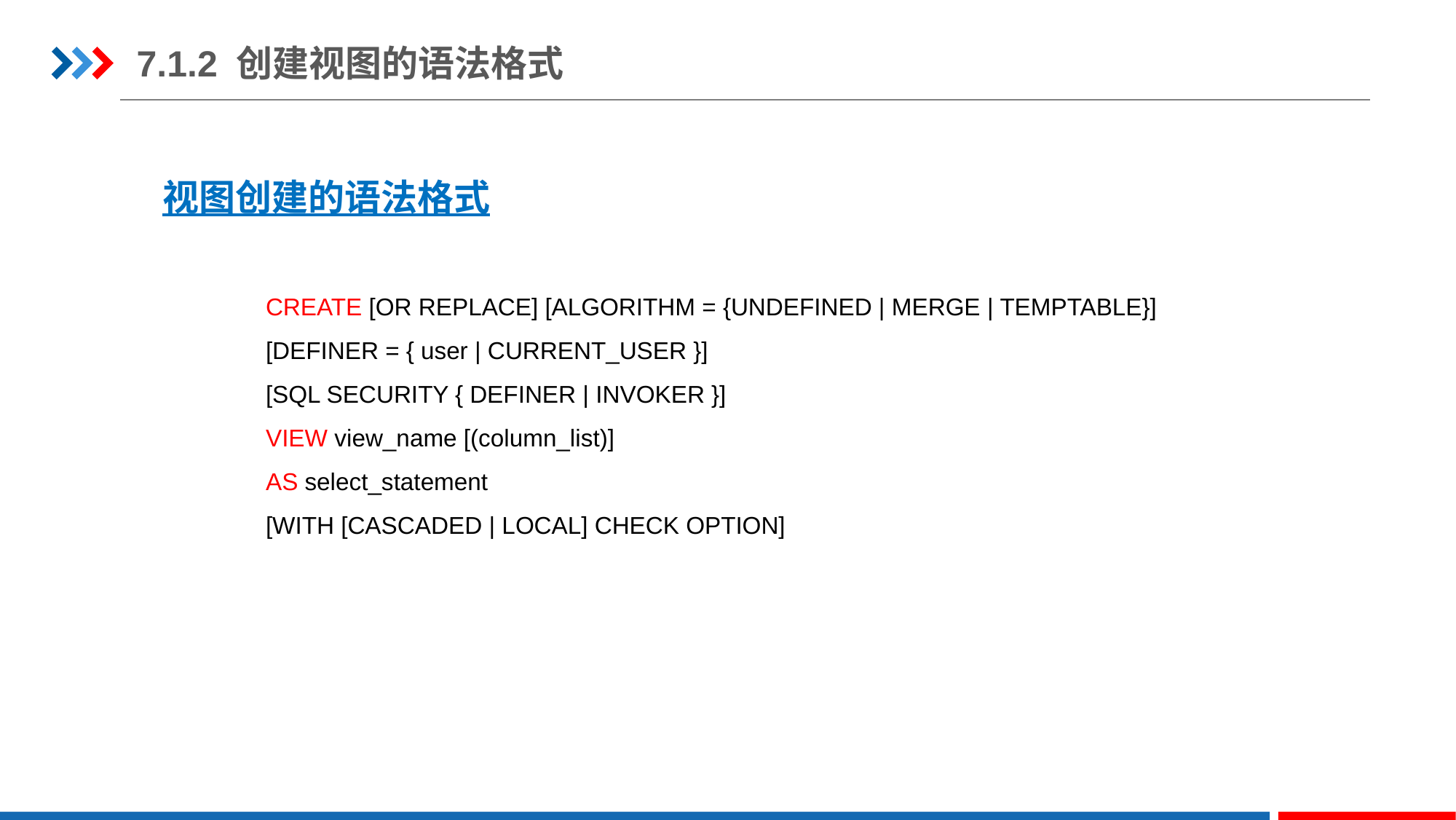

7.1.2 创建视图的语法格式
视图创建的语法格式
CREATE [OR REPLACE] [ALGORITHM = {UNDEFINED | MERGE | TEMPTABLE}]
[DEFINER = { user | CURRENT_USER }]
[SQL SECURITY { DEFINER | INVOKER }]
VIEW view_name [(column_list)]
AS select_statement
[WITH [CASCADED | LOCAL] CHECK OPTION]